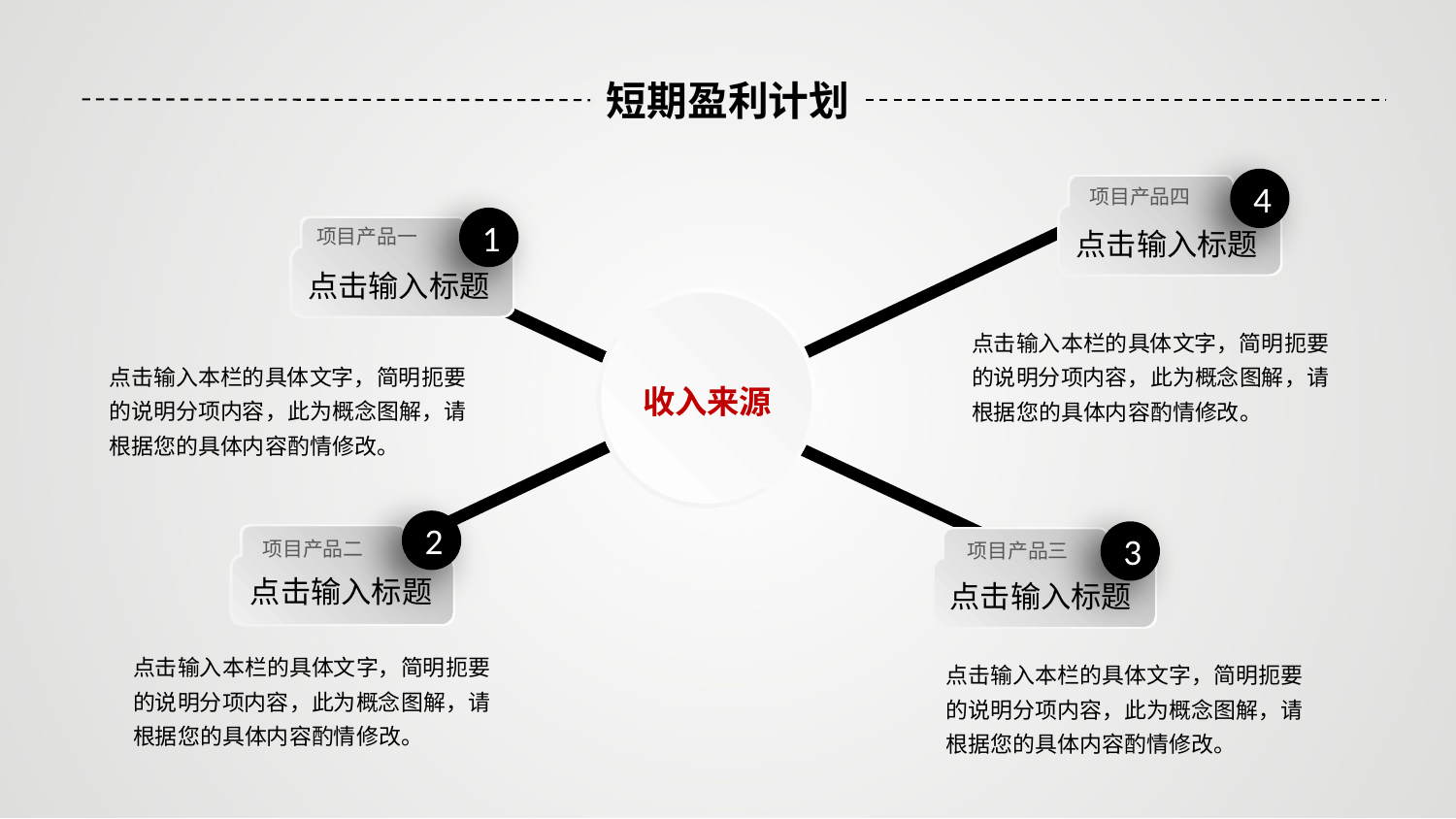

短期盈利计划
4

项目产品四
1
项目产品一

点击输入标题
点击输入标题

收入来源
点击输入本栏的具体文字，简明扼要的说明分项内容，此为概念图解，请根据您的具体内容酌情修改。
点击输入本栏的具体文字，简明扼要的说明分项内容，此为概念图解，请根据您的具体内容酌情修改。
2
3

项目产品二
项目产品三
点击输入标题
点击输入标题
点击输入本栏的具体文字，简明扼要的说明分项内容，此为概念图解，请根据您的具体内容酌情修改。
点击输入本栏的具体文字，简明扼要的说明分项内容，此为概念图解，请根据您的具体内容酌情修改。